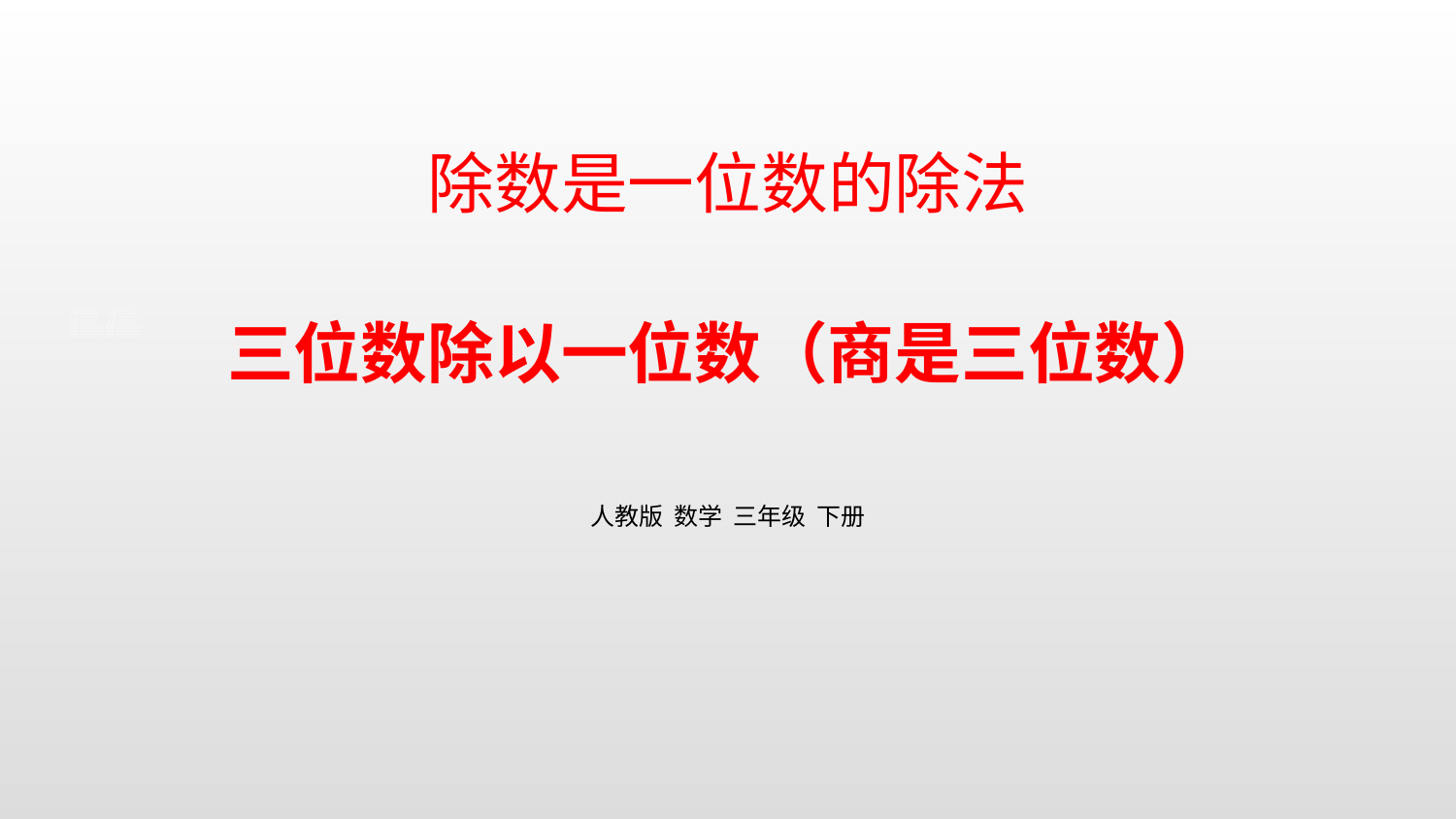

除数是一位数的除法
三位数除以一位数（商是三位数）
人教版  数学  三年级  下册